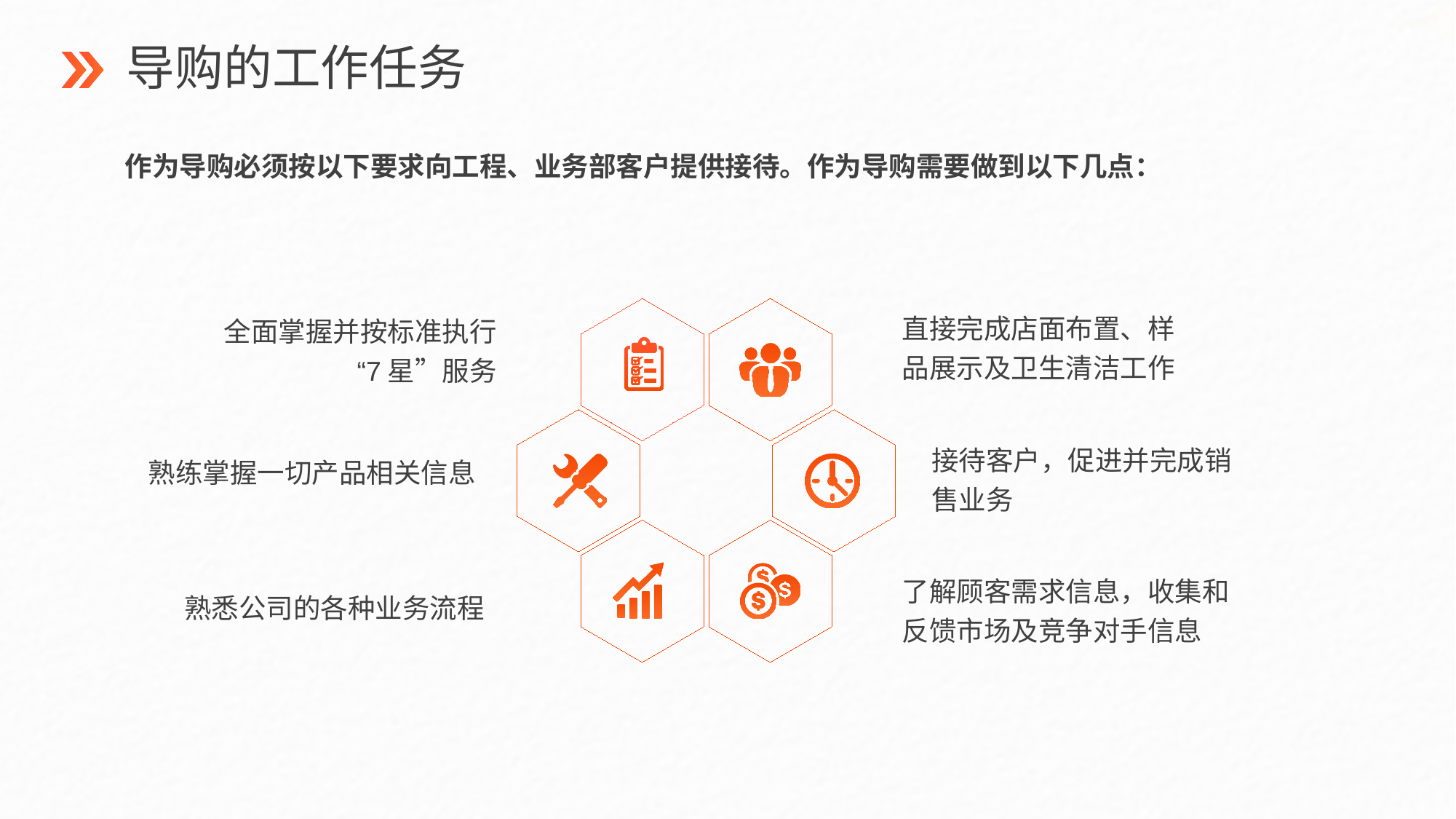

导购的工作任务

作为导购必须按以下要求向工程、业务部客户提供接待。作为导购需要做到以下几点：
直接完成店面布置、样
品展示及卫生清洁工作
全面掌握并按标准执行
“7星”服务

熟练掌握一切产品相关信息

接待客户，促进并完成销售业务

熟悉公司的各种业务流程
了解顾客需求信息，收集和
反馈市场及竞争对手信息